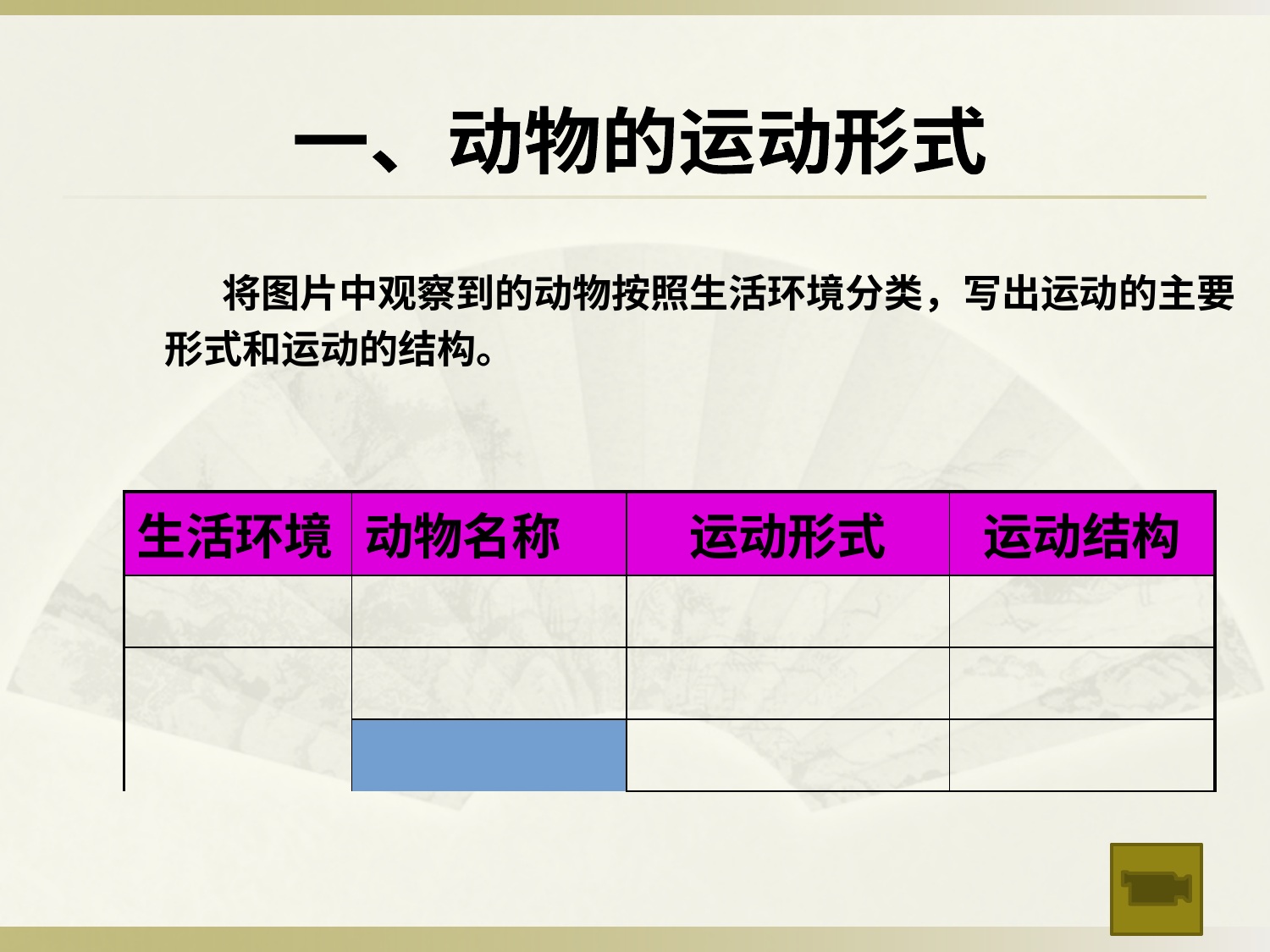

一、动物的运动形式
          将图片中观察到的动物按照生活环境分类，写出运动的主要形式和运动的结构。

| 生活环境 |  | 动物名称 | 运动形式 | 运动结构 |
| --- | --- | --- | --- | --- |
|  |  |  |  |  |
|  |  |  |  |  |
|  |  |  |  |  |